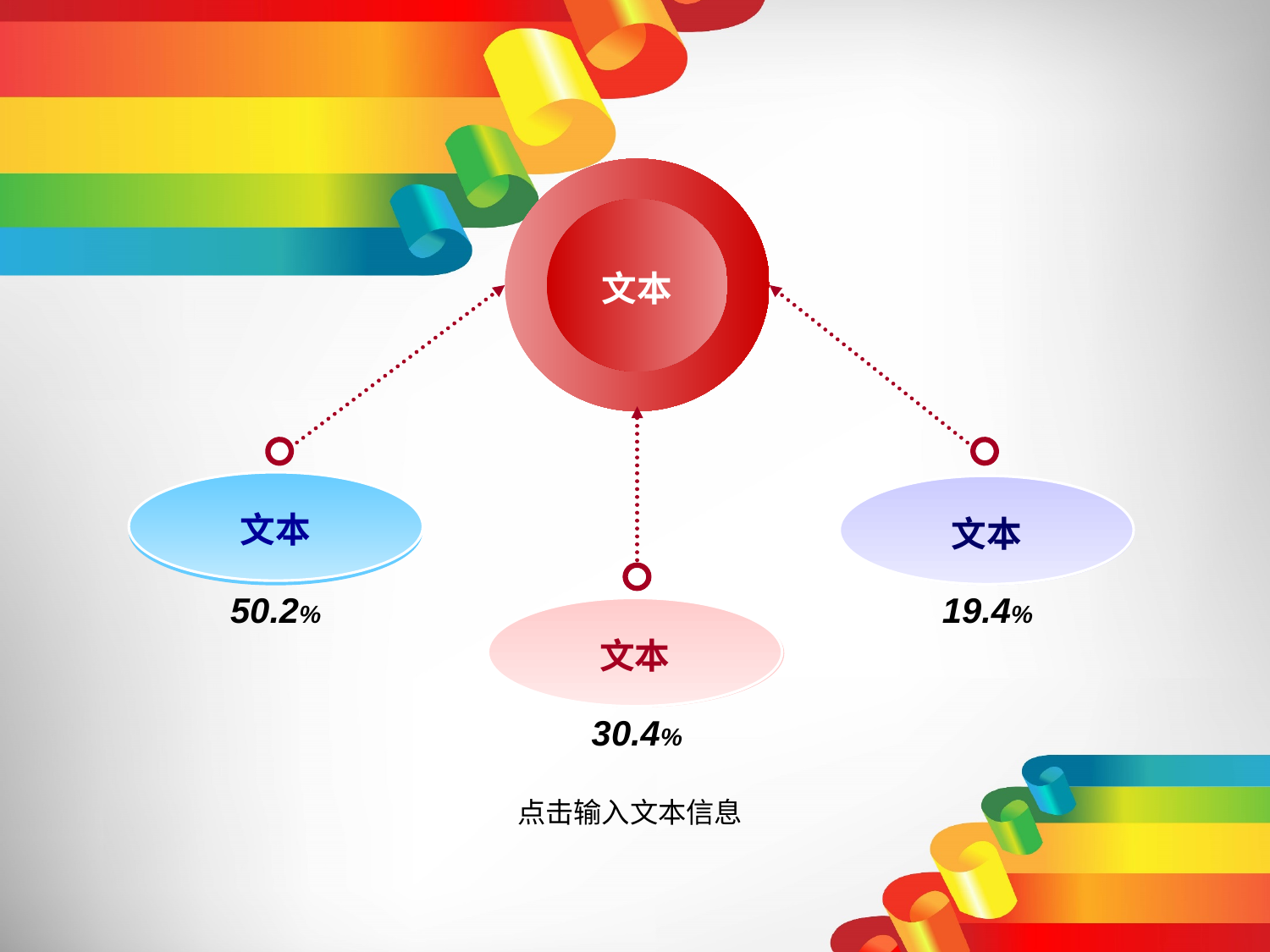

文本

文本
文本

50.2%
19.4%
文本

30.4%
点击输入文本信息